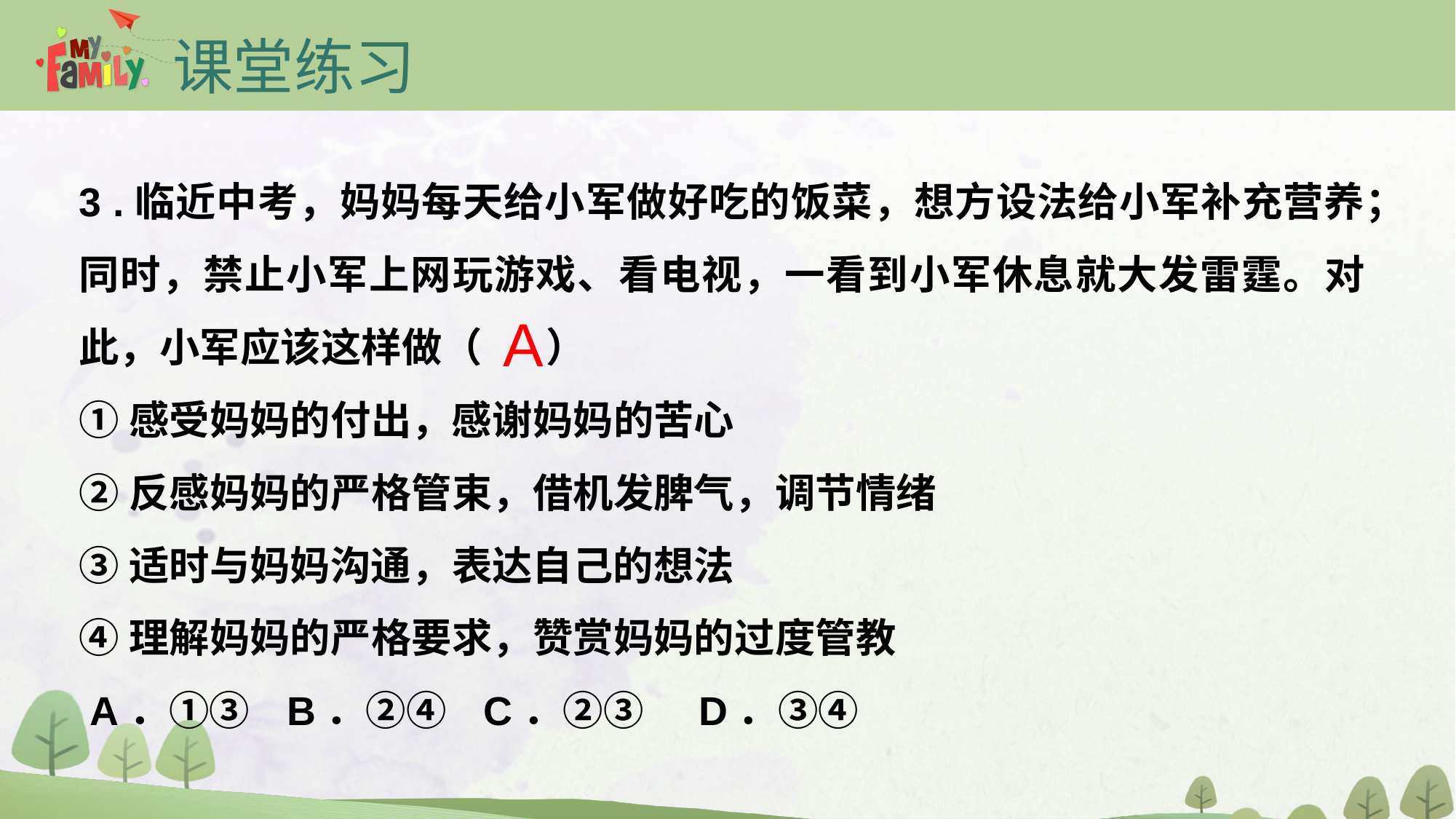

课堂练习
3 .临近中考，妈妈每天给小军做好吃的饭菜，想方设法给小军补充营养；同时，禁止小军上网玩游戏、看电视，一看到小军休息就大发雷霆。对此，小军应该这样做（       ）
①感受妈妈的付出，感谢妈妈的苦心
②反感妈妈的严格管束，借机发脾气，调节情绪
③适时与妈妈沟通，表达自己的想法
④理解妈妈的严格要求，赞赏妈妈的过度管教
 A．①③   B．②④   C．②③     D．③④
A